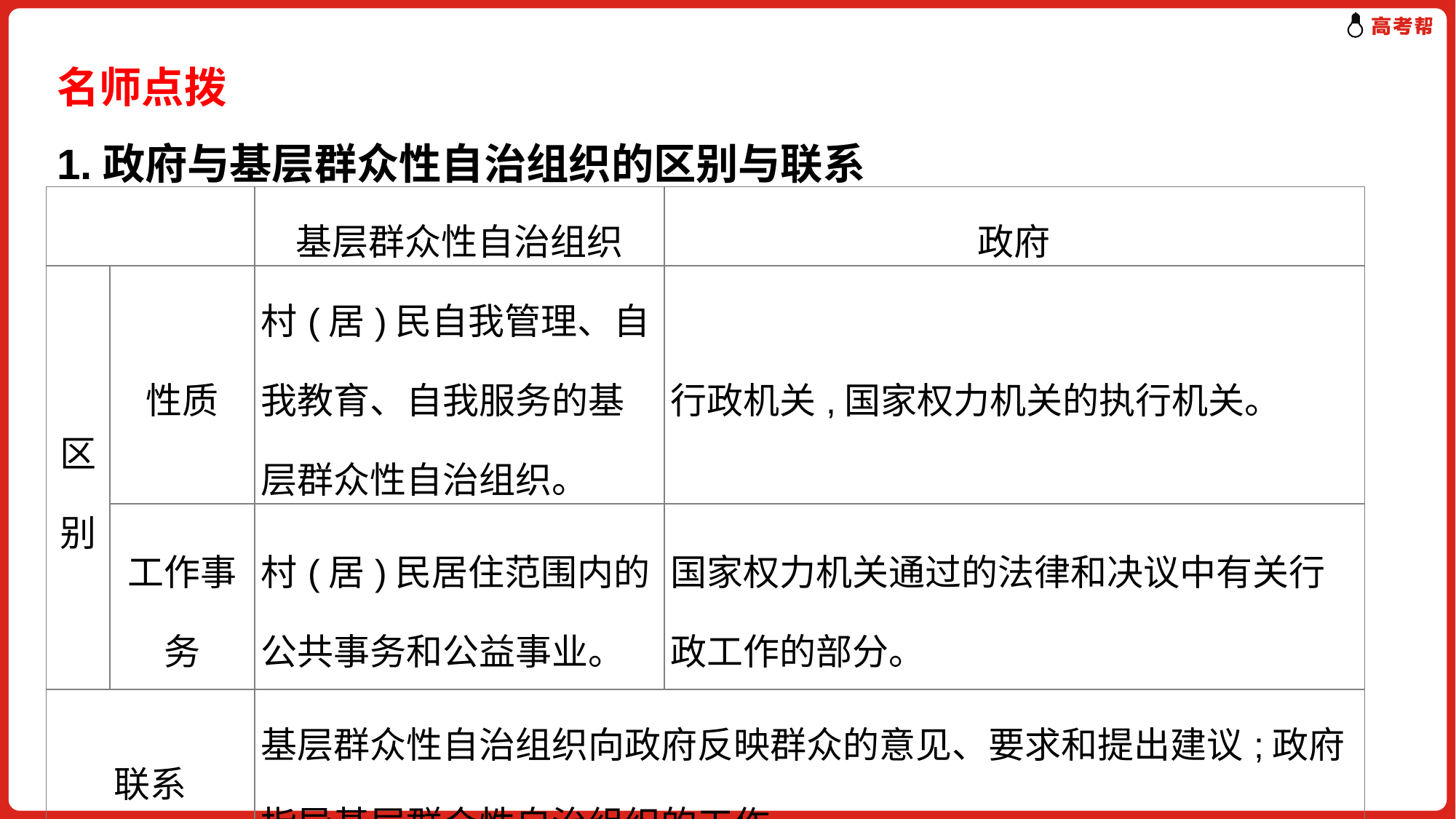

# 名师点拨 1.政府与基层群众性自治组织的区别与联系
|  |  | 基层群众性自治组织 | 政府 |
| --- | --- | --- | --- |
| 区别 | 性质 | 村(居)民自我管理、自我教育、自我服务的基层群众性自治组织。 | 行政机关,国家权力机关的执行机关。 |
|  | 工作事务 | 村(居)民居住范围内的公共事务和公益事业。 | 国家权力机关通过的法律和决议中有关行政工作的部分。 |
| 联系 |  | 基层群众性自治组织向政府反映群众的意见、要求和提出建议;政府指导基层群众性自治组织的工作。 |  |